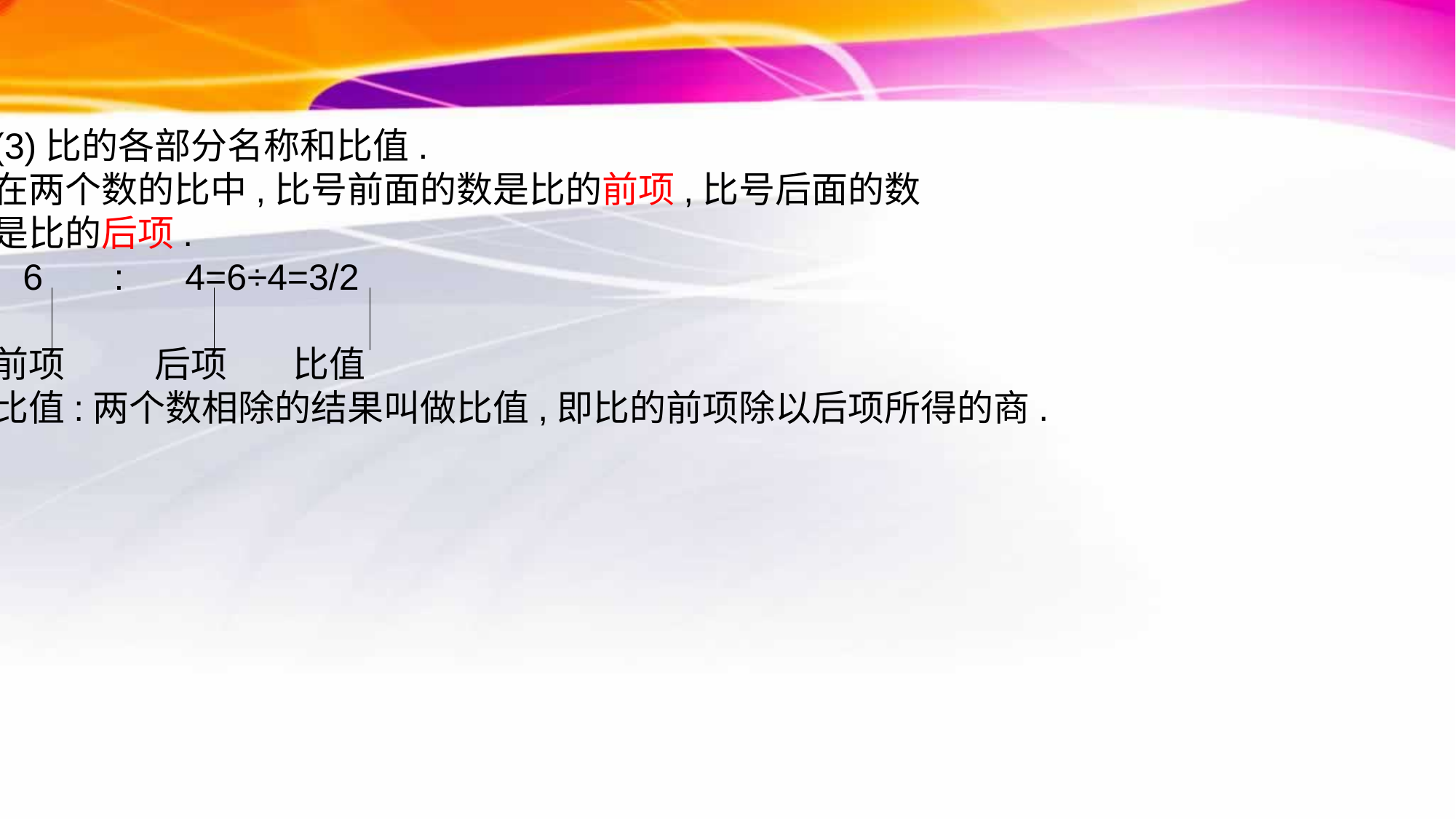

(3)比的各部分名称和比值.
在两个数的比中,比号前面的数是比的前项,比号后面的数
是比的后项.
   6       :      4=6÷4=3/2

前项           后项        比值
比值:两个数相除的结果叫做比值,即比的前项除以后项所得的商.